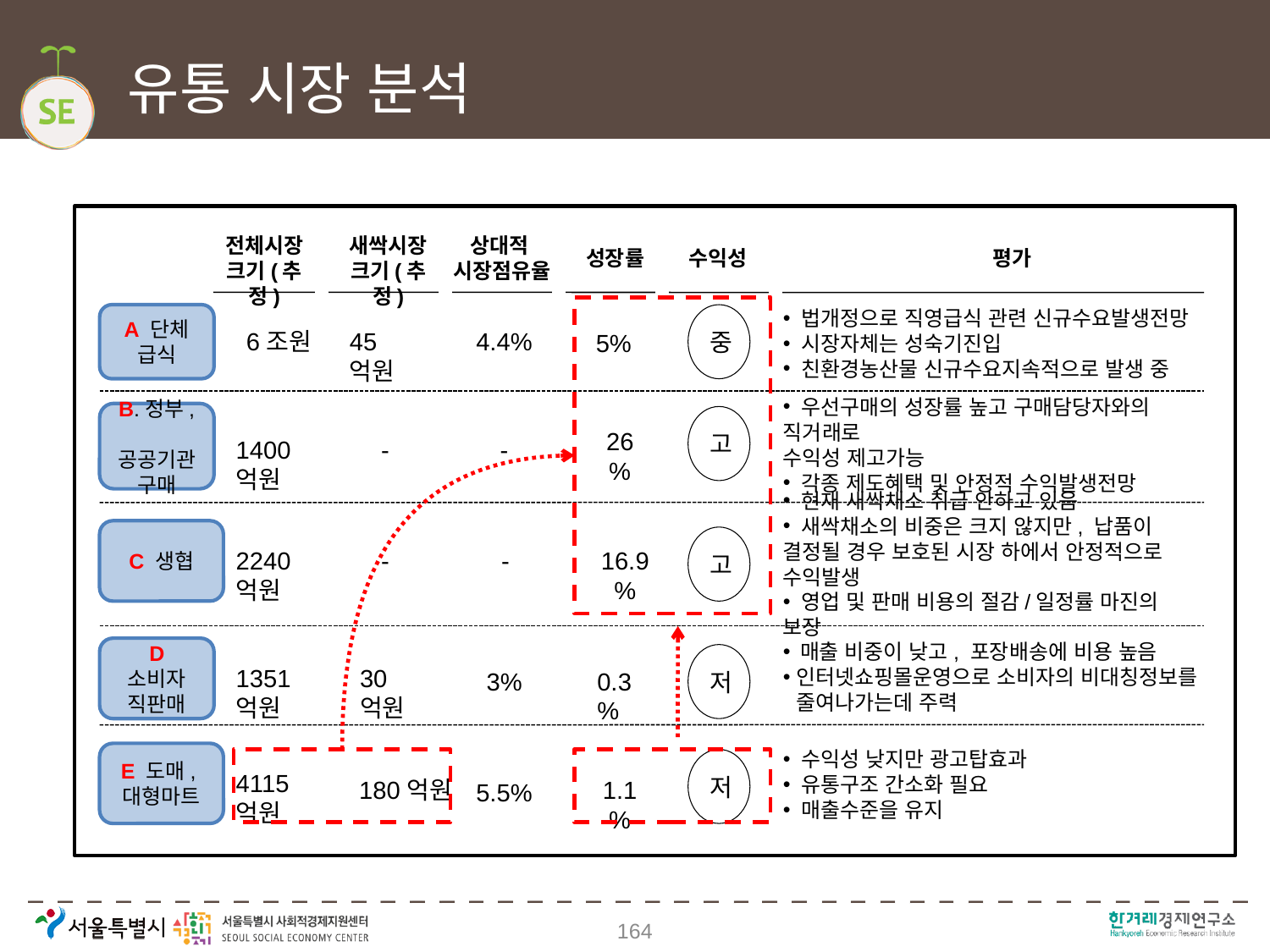

# 유통 시장 분석

전체시장 크기(추정)
새싹시장 크기(추정)
상대적
시장점유율
성장률
수익성
평가

 법개정으로 직영급식 관련 신규수요발생전망
 시장자체는 성숙기진입
 친환경농산물 신규수요지속적으로 발생 중
A 단체
급식
중
6조원
45억원
4.4%
5%
 우선구매의 성장률 높고 구매담당자와의 직거래로
수익성 제고가능
 각종 제도혜택 및 안정적 수익발생전망
B.정부,  공공기관구매
고
26%
1400억원
-
-
 현재 새싹채소 취급 안하고 있음
 새싹채소의 비중은 크지 않지만, 납품이 결정될 경우 보호된 시장 하에서 안정적으로 수익발생
 영업 및 판매 비용의 절감/일정률 마진의 보장
C 생협
고
2240억원
-
-
16.9%
 매출 비중이 낮고, 포장배송에 비용 높음
인터넷쇼핑몰운영으로 소비자의 비대칭정보를 줄여나가는데 주력
D 소비자 직판매
저
1351억원
30억원
3%
0.3%
 수익성 낮지만 광고탑효과
 유통구조 간소화 필요
 매출수준을 유지
E 도매,  대형마트

저
4115억원
180억원
1.1%
5.5%
164